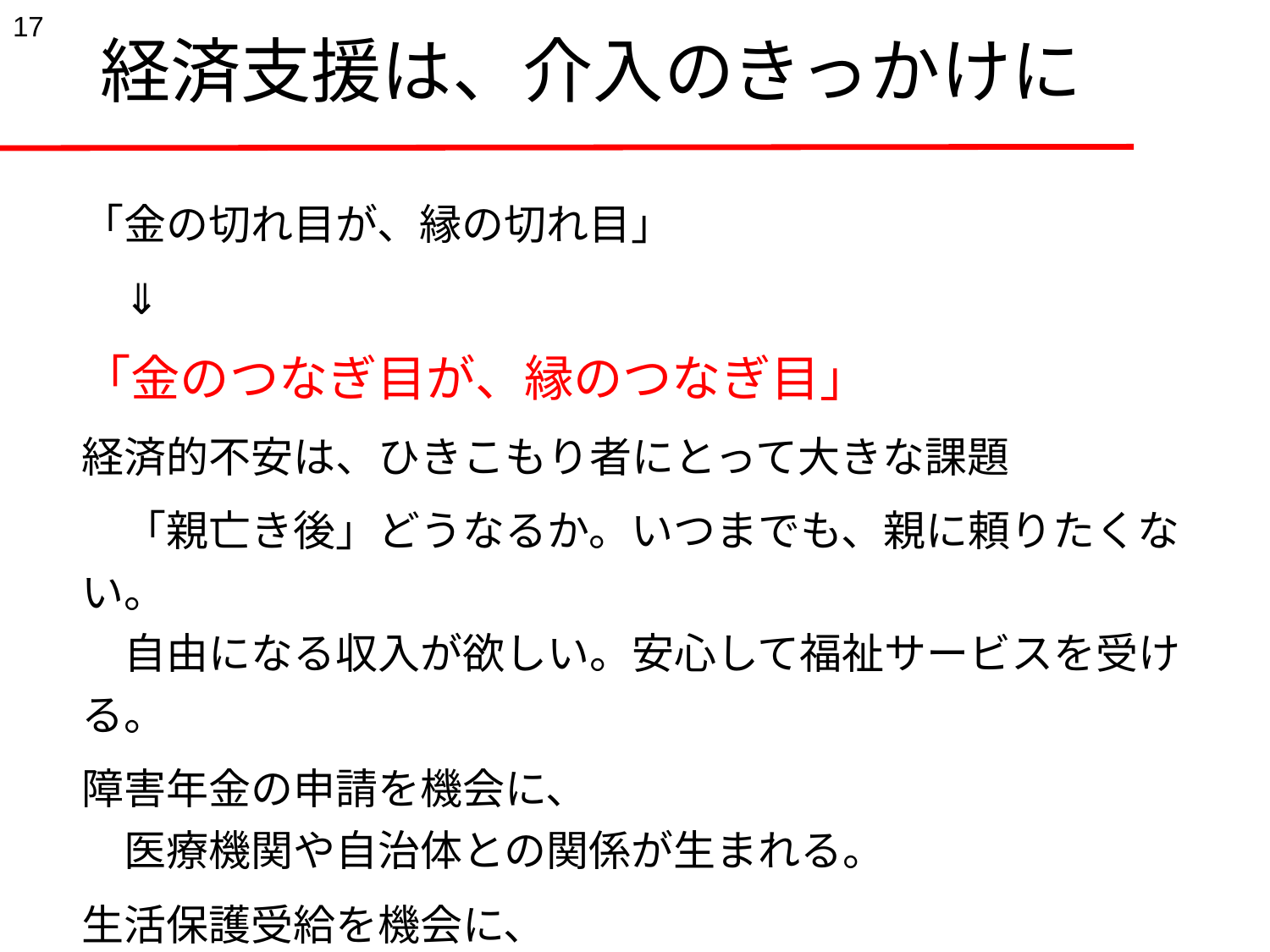

17
# 経済支援は、介入のきっかけに
| 「金の切れ目が、縁の切れ目」 |
| --- |
| ⇓ |
| 「金のつなぎ目が、縁のつなぎ目」 |
| 経済的不安は、ひきこもり者にとって大きな課題 |
| 「親亡き後」どうなるか。いつまでも、親に頼りたくない。 　自由になる収入が欲しい。安心して福祉サービスを受ける。 |
| 障害年金の申請を機会に、 　医療機関や自治体との関係が生まれる。 |
| 生活保護受給を機会に、 　市区町村の担当者との関係が生まれる。 |
| これらの「縁」が、生活支援、就労支援につながる。 　医療機関、福祉サービスにつながる。 |